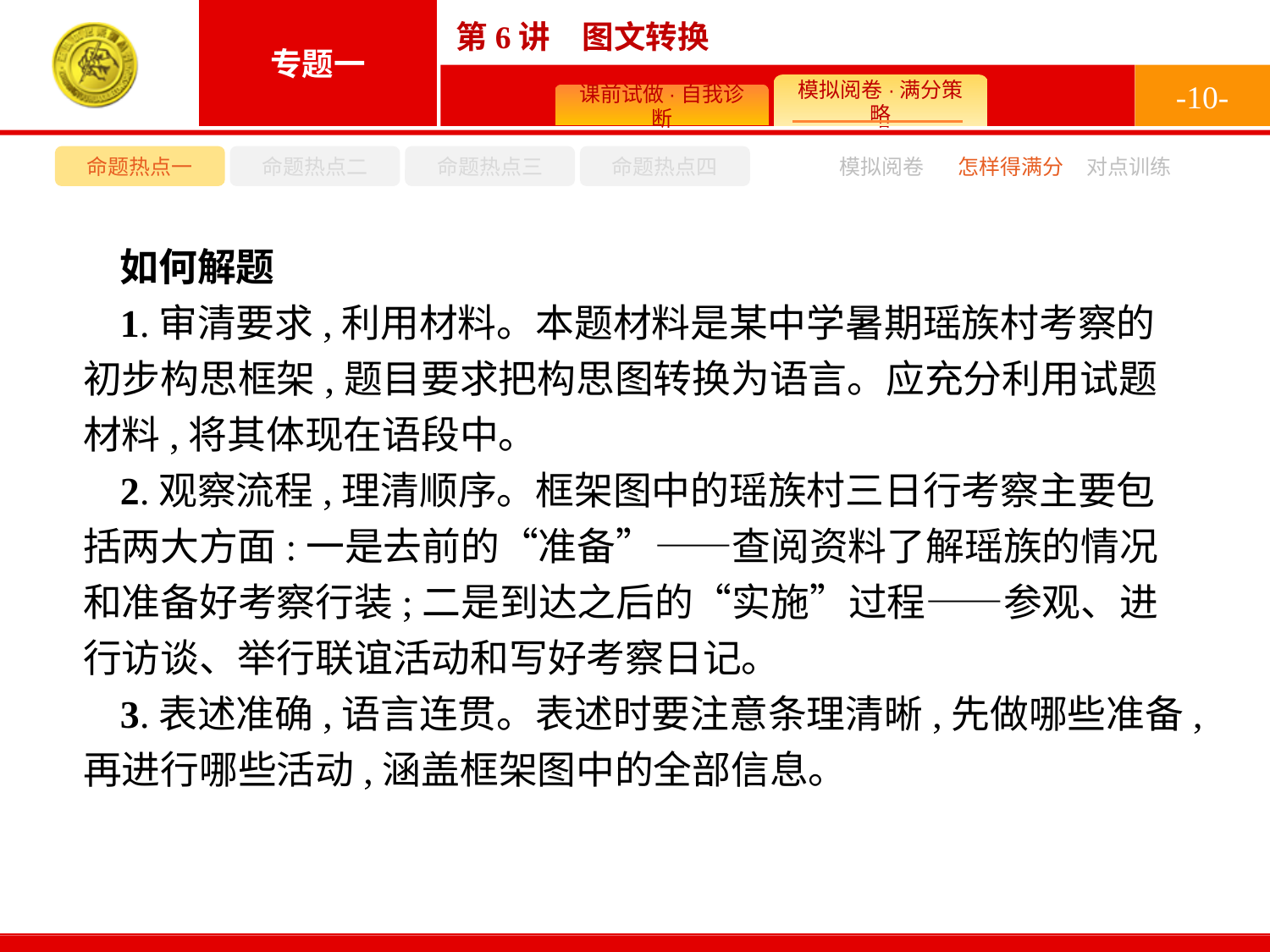

-10-
命题热点一
命题热点二
命题热点三
命题热点四
模拟阅卷
怎样得满分
对点训练
如何解题
1.审清要求,利用材料。本题材料是某中学暑期瑶族村考察的初步构思框架,题目要求把构思图转换为语言。应充分利用试题材料,将其体现在语段中。
2.观察流程,理清顺序。框架图中的瑶族村三日行考察主要包括两大方面:一是去前的“准备”——查阅资料了解瑶族的情况和准备好考察行装;二是到达之后的“实施”过程——参观、进行访谈、举行联谊活动和写好考察日记。
3.表述准确,语言连贯。表述时要注意条理清晰,先做哪些准备,再进行哪些活动,涵盖框架图中的全部信息。